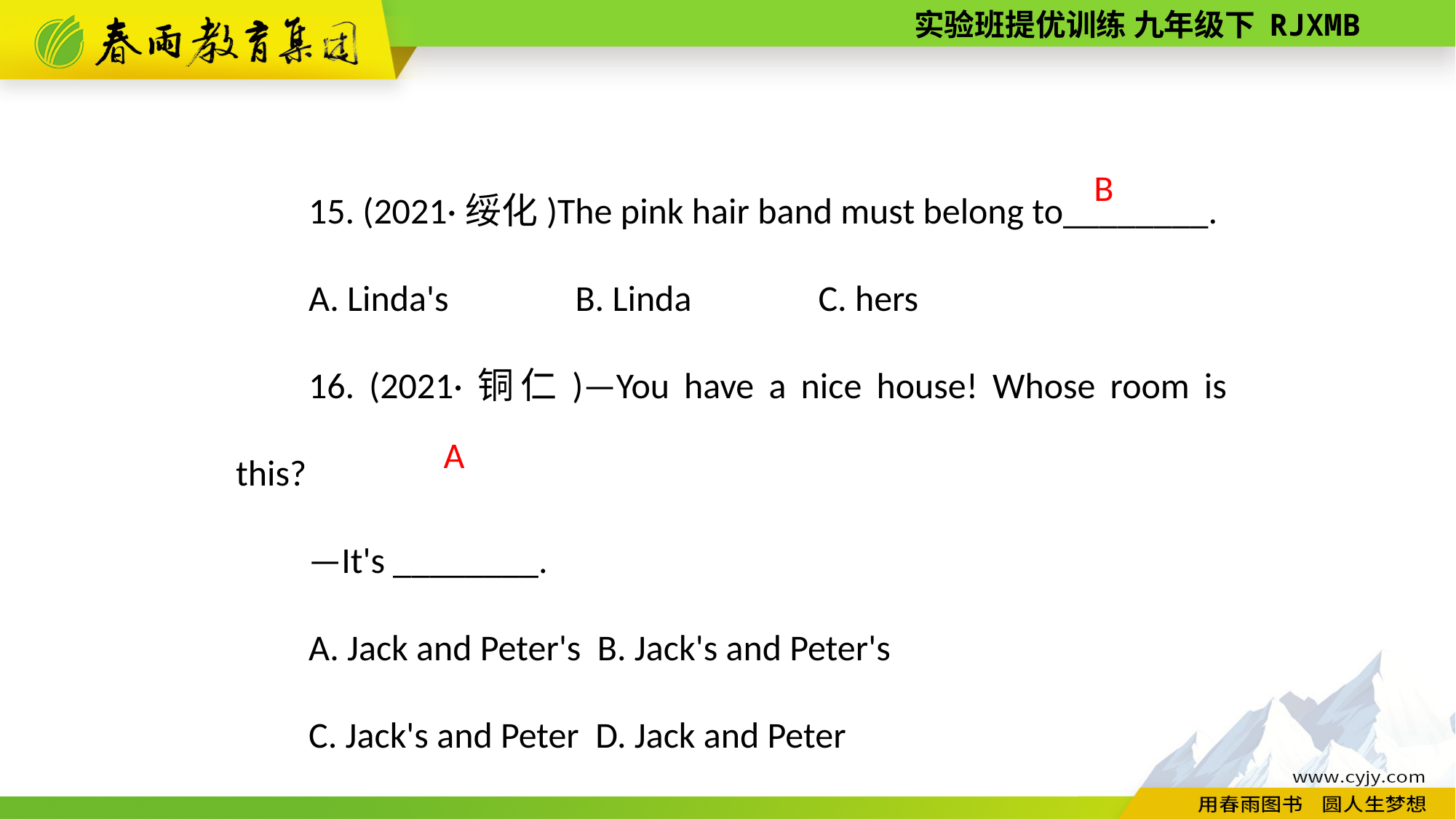

15. (2021·绥化)The pink hair band must belong to________.
A. Linda's　　　B. Linda　　　C. hers
16. (2021·铜仁)—You have a nice house! Whose room is this?
—It's ________.
A. Jack and Peter's  B. Jack's and Peter's
C. Jack's and Peter  D. Jack and Peter
B
A